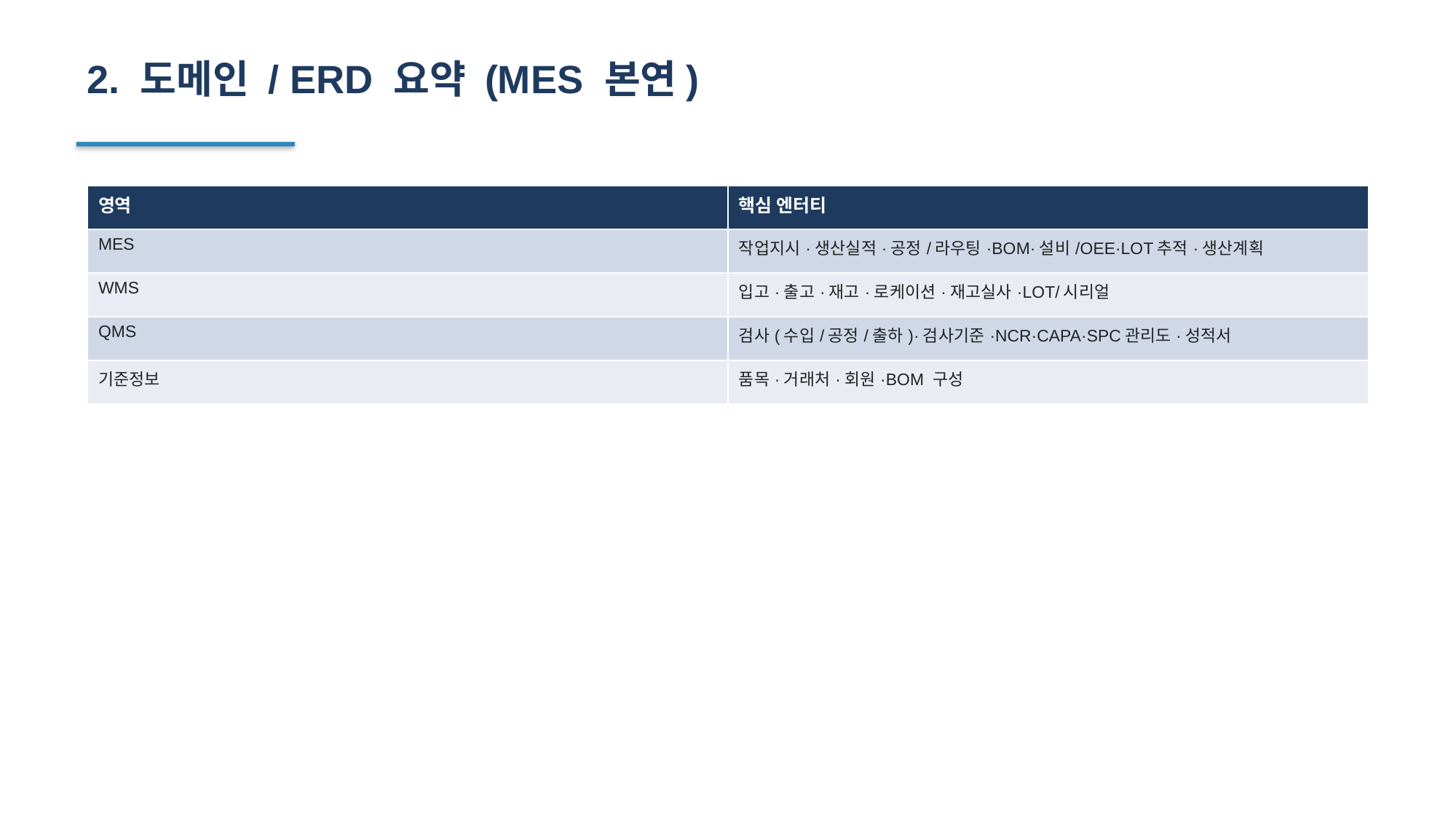

2. 도메인 / ERD 요약 (MES 본연)

| 영역 | 핵심 엔터티 |
| --- | --- |
| MES | 작업지시·생산실적·공정/라우팅·BOM·설비/OEE·LOT추적·생산계획 |
| WMS | 입고·출고·재고·로케이션·재고실사·LOT/시리얼 |
| QMS | 검사(수입/공정/출하)·검사기준·NCR·CAPA·SPC관리도·성적서 |
| 기준정보 | 품목·거래처·회원·BOM 구성 |